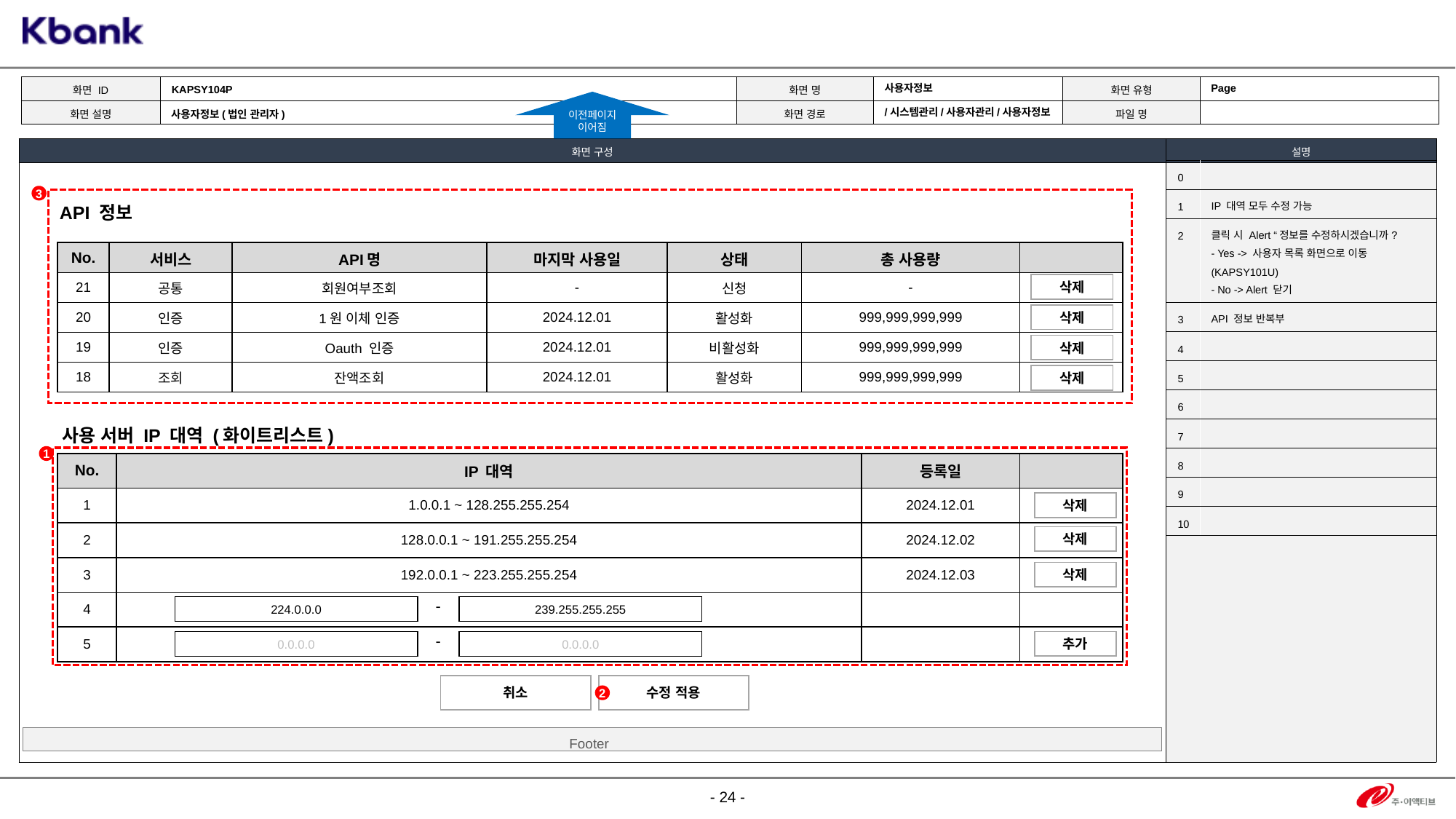

KAPSY104P
Page
사용자정보
이전페이지
이어짐
/시스템관리/사용자관리/사용자정보

사용자정보(법인 관리자)
| 0 |  |
| --- | --- |
| 1 | IP 대역 모두 수정 가능 |
| 2 | 클릭 시 Alert “정보를 수정하시겠습니까? - Yes -> 사용자 목록 화면으로 이동(KAPSY101U) - No -> Alert 닫기 |
| 3 | API 정보 반복부 |
| 4 |  |
| 5 |  |
| 6 |  |
| 7 |  |
| 8 |  |
| 9 |  |
| 10 |  |
3

API 정보
| No. | 서비스 | API명 | 마지막 사용일 | 상태 | 총 사용량 |  |
| --- | --- | --- | --- | --- | --- | --- |
| 21 | 공통 | 회원여부조회 | - | 신청 | - |  |
| 20 | 인증 | 1원 이체 인증 | 2024.12.01 | 활성화 | 999,999,999,999 |  |
| 19 | 인증 | Oauth 인증 | 2024.12.01 | 비활성화 | 999,999,999,999 |  |
| 18 | 조회 | 잔액조회 | 2024.12.01 | 활성화 | 999,999,999,999 |  |
삭제
삭제
삭제
삭제
사용 서버 IP 대역 (화이트리스트)
1

| No. | IP 대역 | 등록일 |  |
| --- | --- | --- | --- |
| 1 | 1.0.0.1 ~ 128.255.255.254 | 2024.12.01 |  |
| 2 | 128.0.0.1 ~ 191.255.255.254 | 2024.12.02 |  |
| 3 | 192.0.0.1 ~ 223.255.255.254 | 2024.12.03 |  |
| 4 |  |  |  |
| 5 |  |  |  |
삭제
삭제
삭제
-
224.0.0.0
239.255.255.255
-
0.0.0.0
0.0.0.0
추가
취소
수정 적용
2
Footer